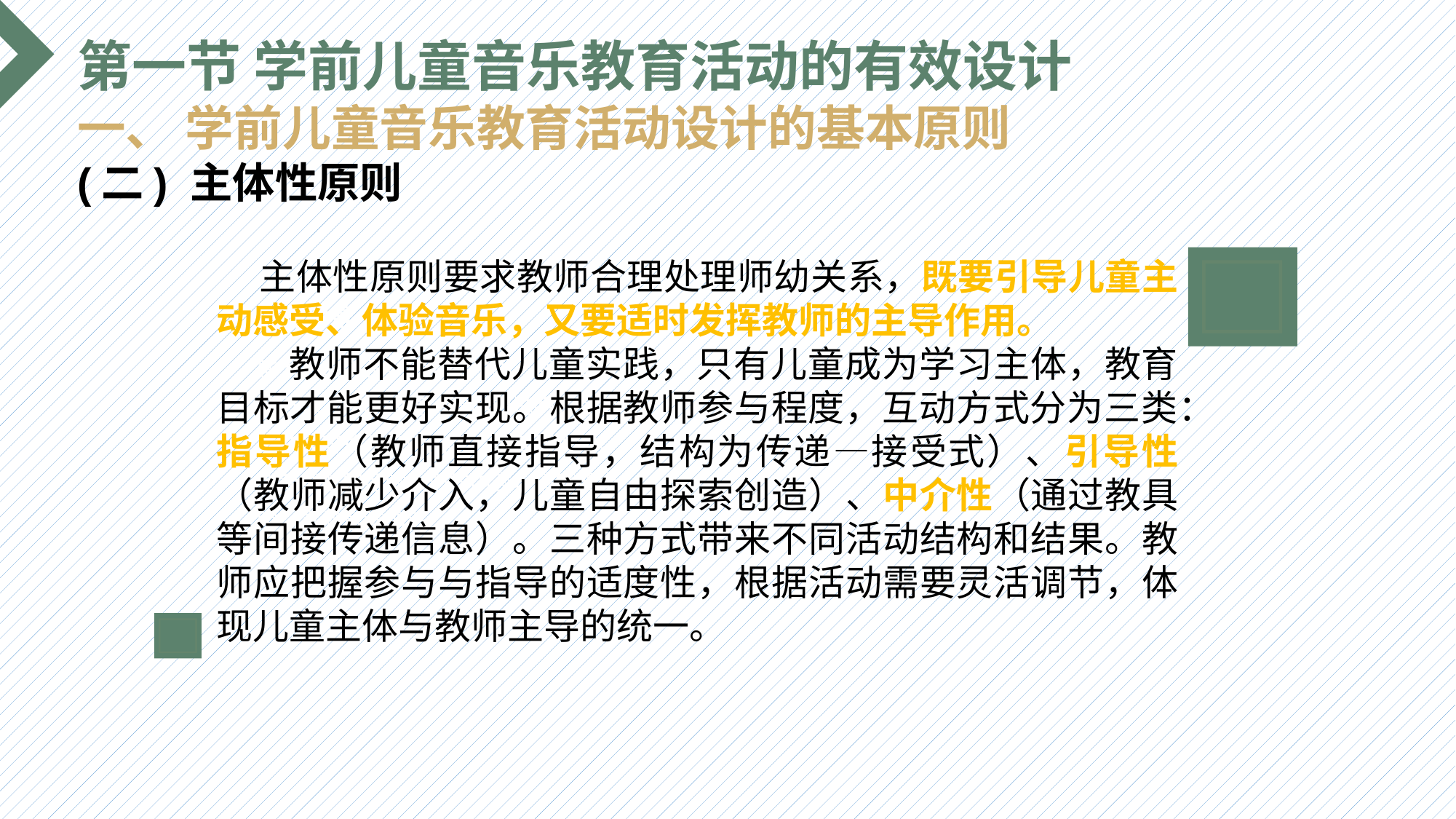

第一节 学前儿童音乐教育活动的有效设计
一、 学前儿童音乐教育活动设计的基本原则
(二) 主体性原则

    主体性原则要求教师合理处理师幼关系，既要引导儿童主动感受、体验音乐，又要适时发挥教师的主导作用。
 教师不能替代儿童实践，只有儿童成为学习主体，教育目标才能更好实现。根据教师参与程度，互动方式分为三类：指导性（教师直接指导，结构为传递—接受式）、引导性（教师减少介入，儿童自由探索创造）、中介性（通过教具等间接传递信息）。三种方式带来不同活动结构和结果。教师应把握参与与指导的适度性，根据活动需要灵活调节，体现儿童主体与教师主导的统一。

选题背景
输入您的内容，请简要说明，言简意赅即可输入您的内容，请简要说明，言简意赅即可输入您的内容，请简要说明，言简意赅即可输入您的内容，请简要说明，言简意赅即可